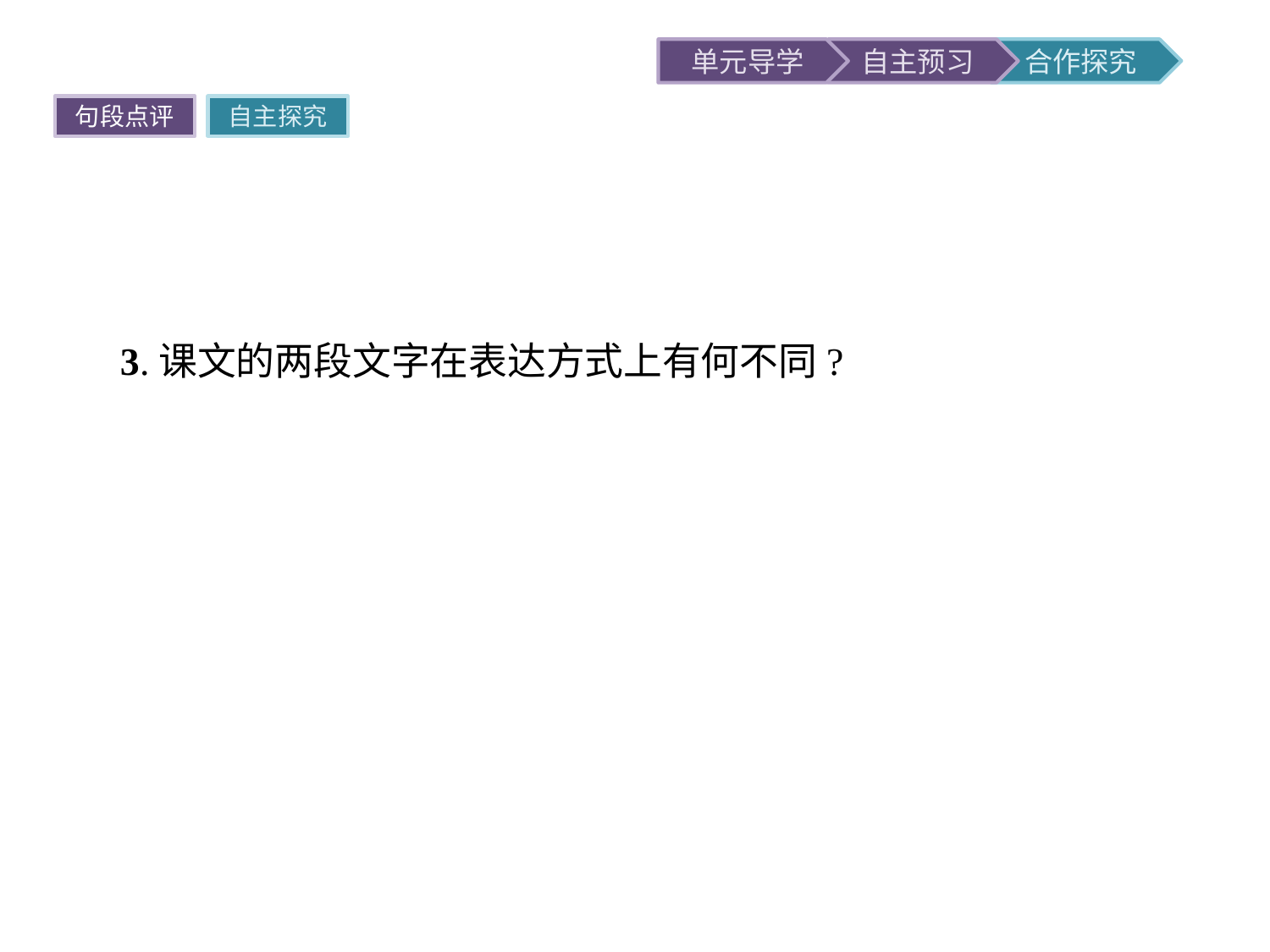

句段点评
自主探究
3.课文的两段文字在表达方式上有何不同?
提示第一段以写景为主,第二段以议论与抒情为主。写景为议论抒情做铺垫,而议论抒情是对写景的点化。这种描摹山水与抒情言志相结合的手法开创了唐宋游记散文即事入理、物我相融的风气,成为后代作家学习的典范。从《岳阳楼记》到《醉翁亭记》,从《游褒禅山记》到《石钟山记》,都从柳宗元那里汲取了营养。